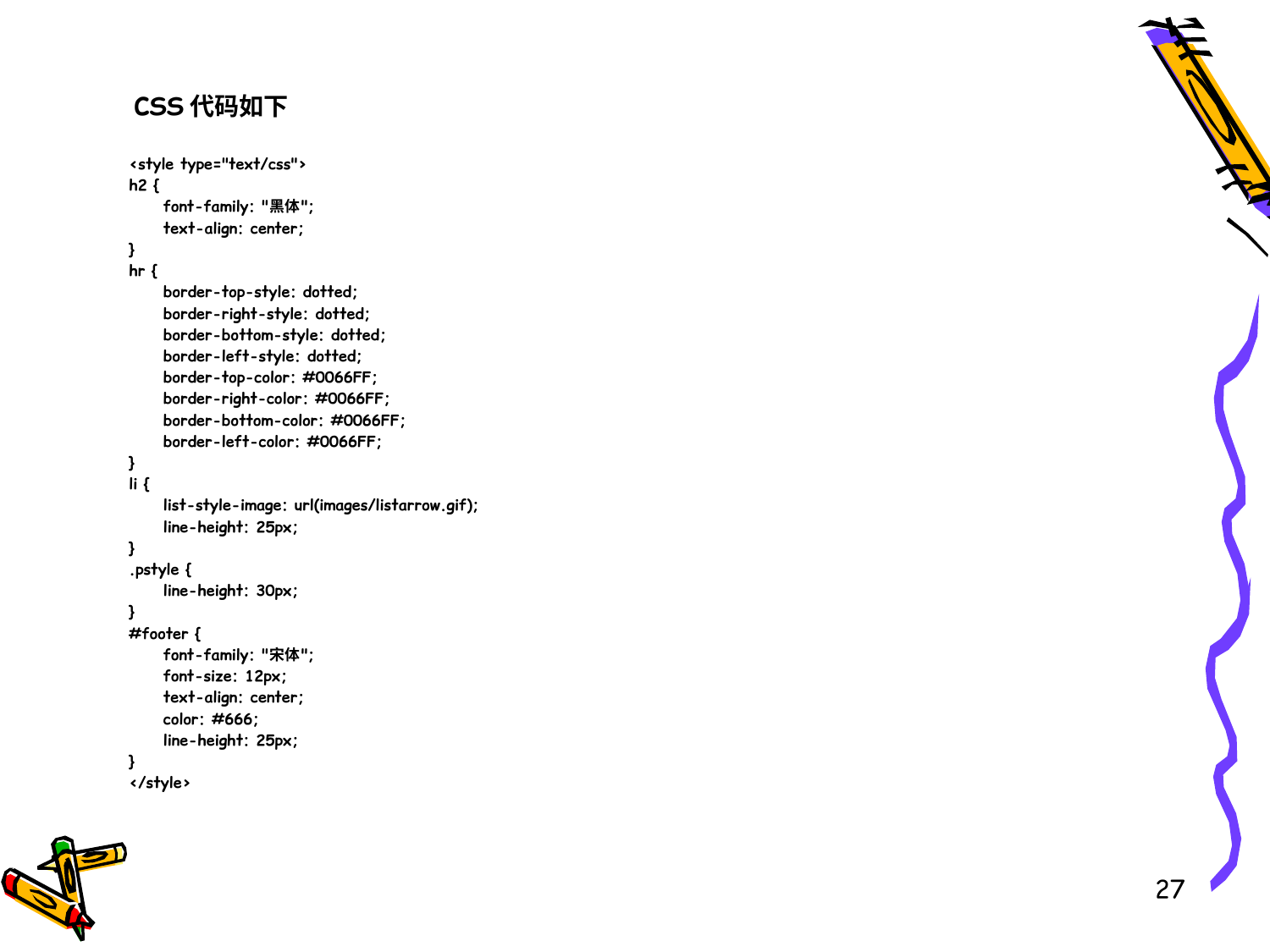

# CSS代码如下
<style type="text/css">
h2 {
	font-family: "黑体";
	text-align: center;
}
hr {
	border-top-style: dotted;
	border-right-style: dotted;
	border-bottom-style: dotted;
	border-left-style: dotted;
	border-top-color: #0066FF;
	border-right-color: #0066FF;
	border-bottom-color: #0066FF;
	border-left-color: #0066FF;
}
li {
	list-style-image: url(images/listarrow.gif);
	line-height: 25px;
}
.pstyle {
	line-height: 30px;
}
#footer {
	font-family: "宋体";
	font-size: 12px;
	text-align: center;
	color: #666;
	line-height: 25px;
}
</style>

27